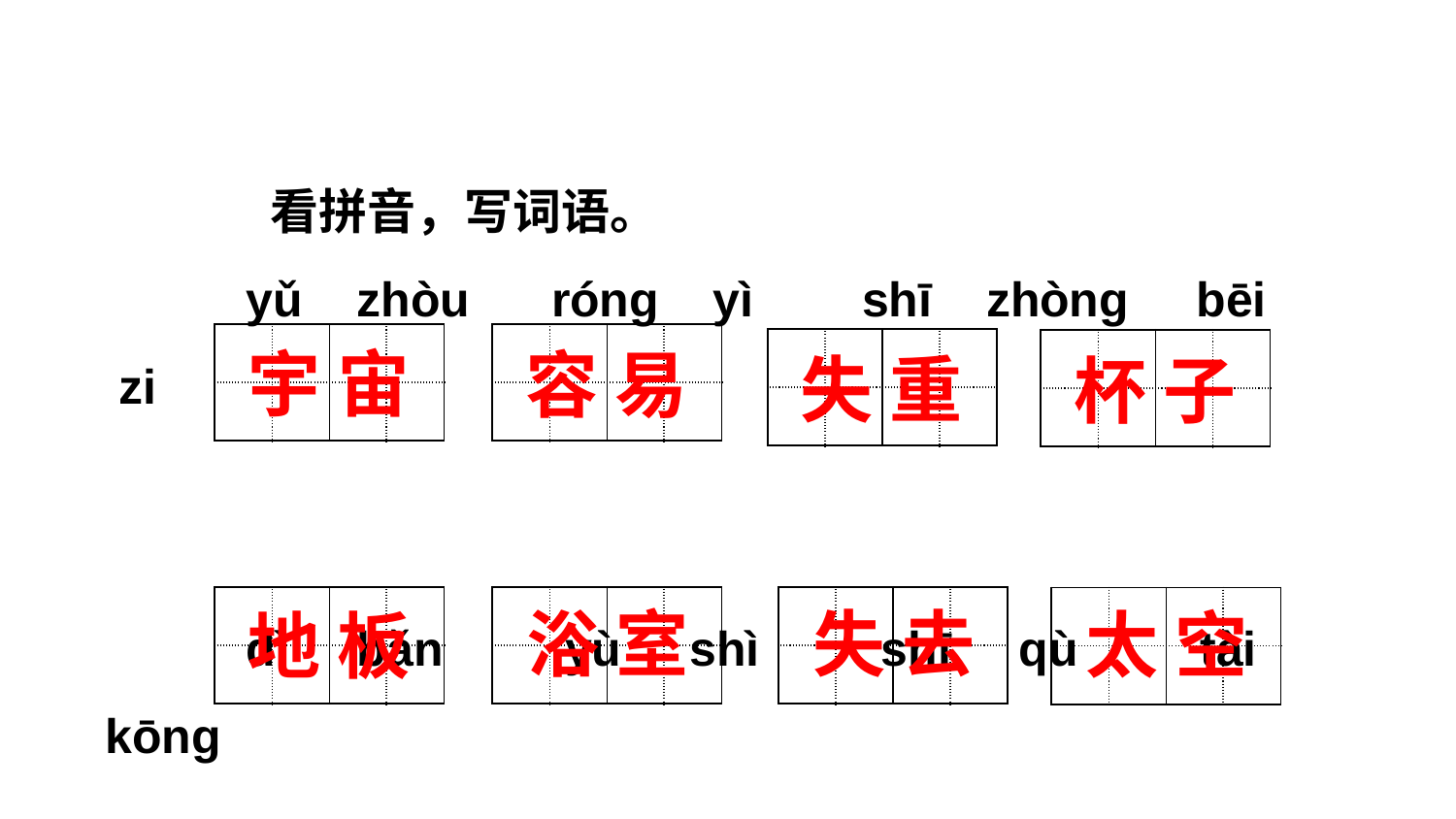

看拼音，写词语。
   yǔ    zhòu      róng    yì        shī    zhòng     bēi      zi

   dì     bǎn         yù     shì         shī     qù         tài   kōng

|  |  |  |  |
| --- | --- | --- | --- |
|  |  |  |  |
|  |  |  |  |
| --- | --- | --- | --- |
|  |  |  |  |
|  |  |  |  |
| --- | --- | --- | --- |
|  |  |  |  |
|  |  |  |  |
| --- | --- | --- | --- |
|  |  |  |  |
宇 宙
容 易
失 重
杯 子
|  |  |  |  |
| --- | --- | --- | --- |
|  |  |  |  |
|  |  |  |  |
| --- | --- | --- | --- |
|  |  |  |  |
|  |  |  |  |
| --- | --- | --- | --- |
|  |  |  |  |
|  |  |  |  |
| --- | --- | --- | --- |
|  |  |  |  |
浴 室
失 去
太 空
地 板